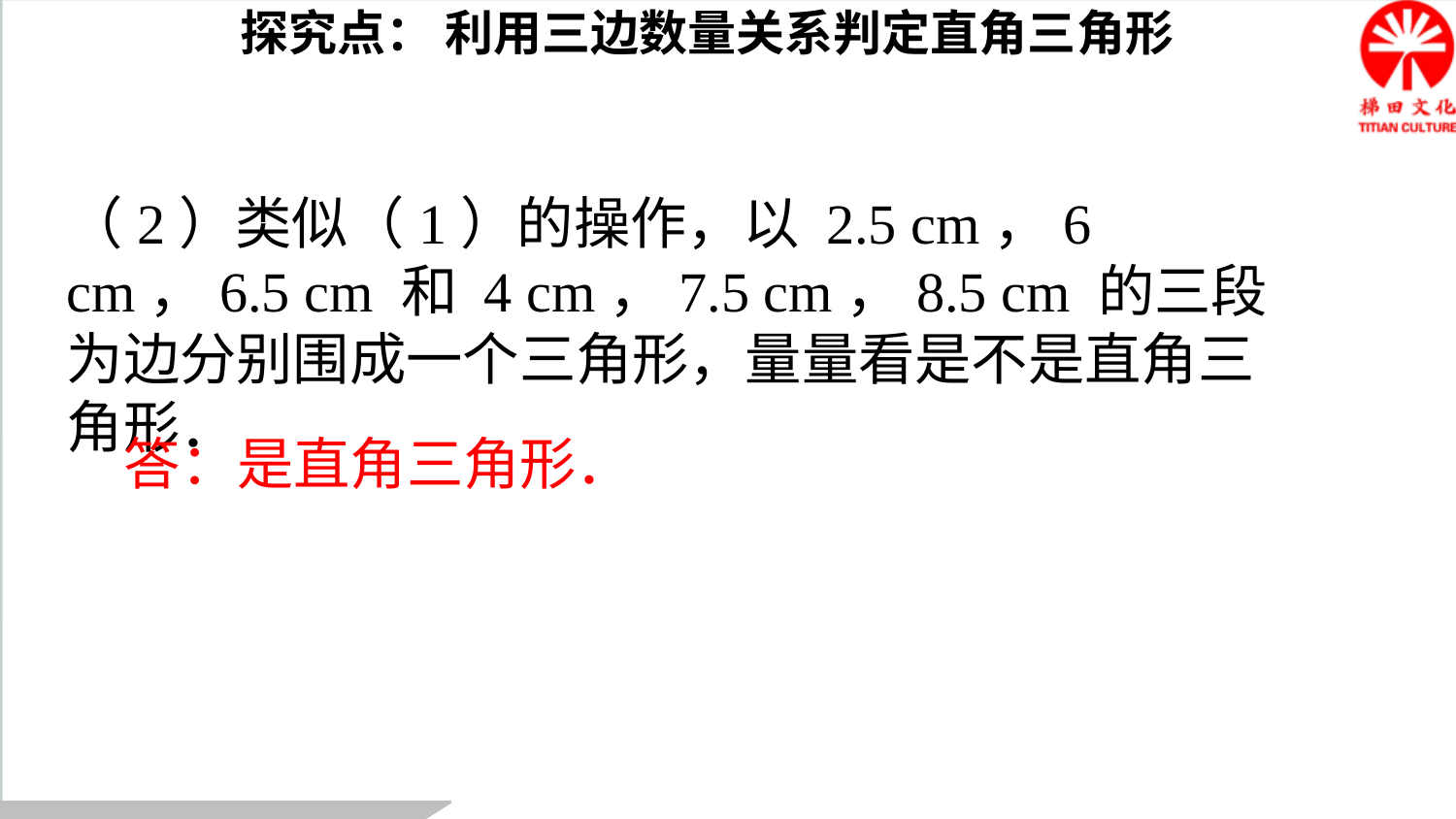

探究点： 利用三边数量关系判定直角三角形
（2）类似（1）的操作，以 2.5 cm，6 cm，6.5 cm 和 4 cm，7.5 cm，8.5 cm 的三段为边分别围成一个三角形，量量看是不是直角三角形．
答：是直角三角形．